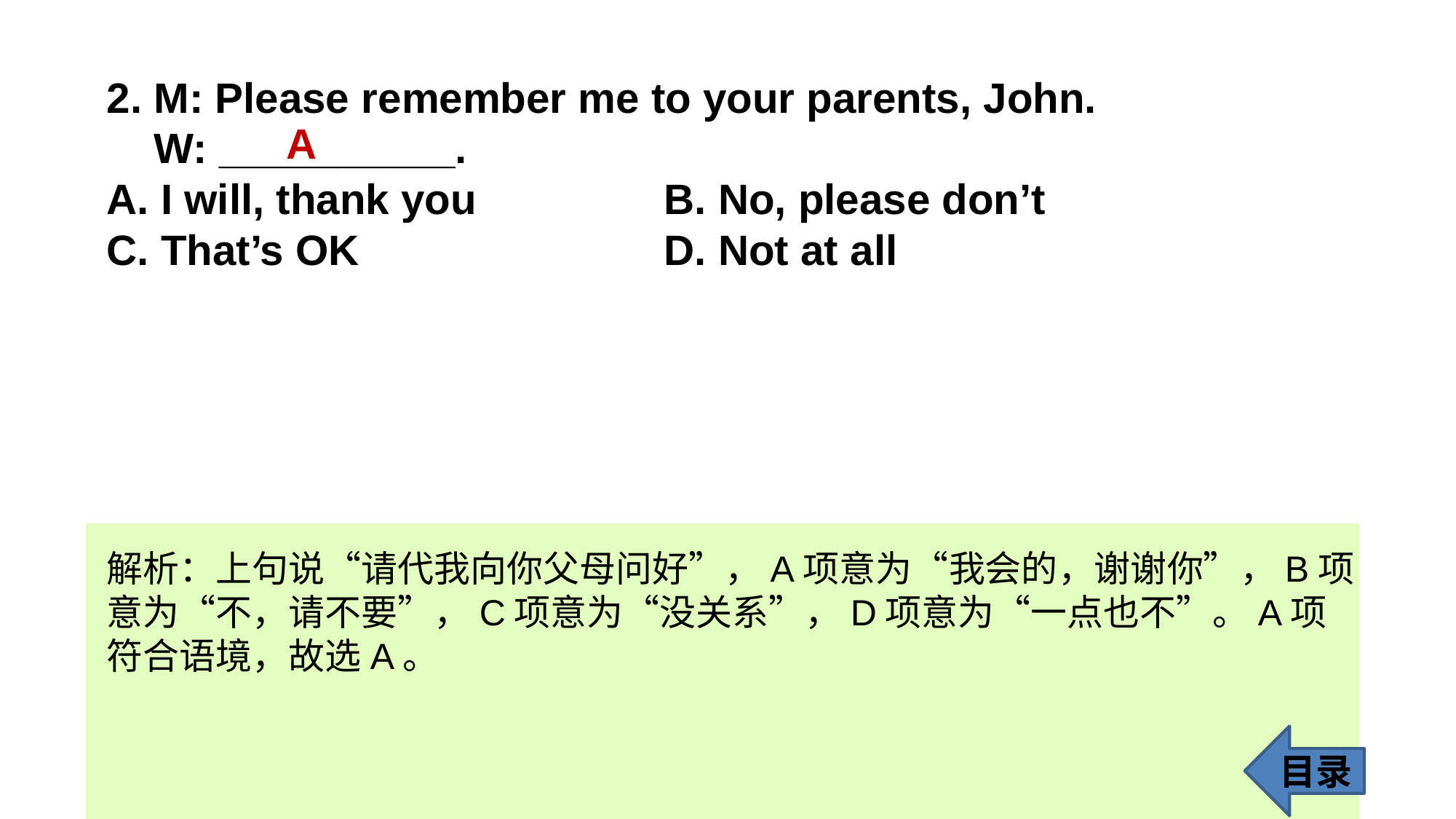

2. M: Please remember me to your parents, John.
    W: __________.
A. I will, thank you		 B. No, please don’t
C. That’s OK 			 D. Not at all
A

解析：上句说“请代我向你父母问好”，A项意为“我会的，谢谢你”，B项
意为“不，请不要”，C项意为“没关系”，D项意为“一点也不”。A项符合语境，故选A。
目录
6